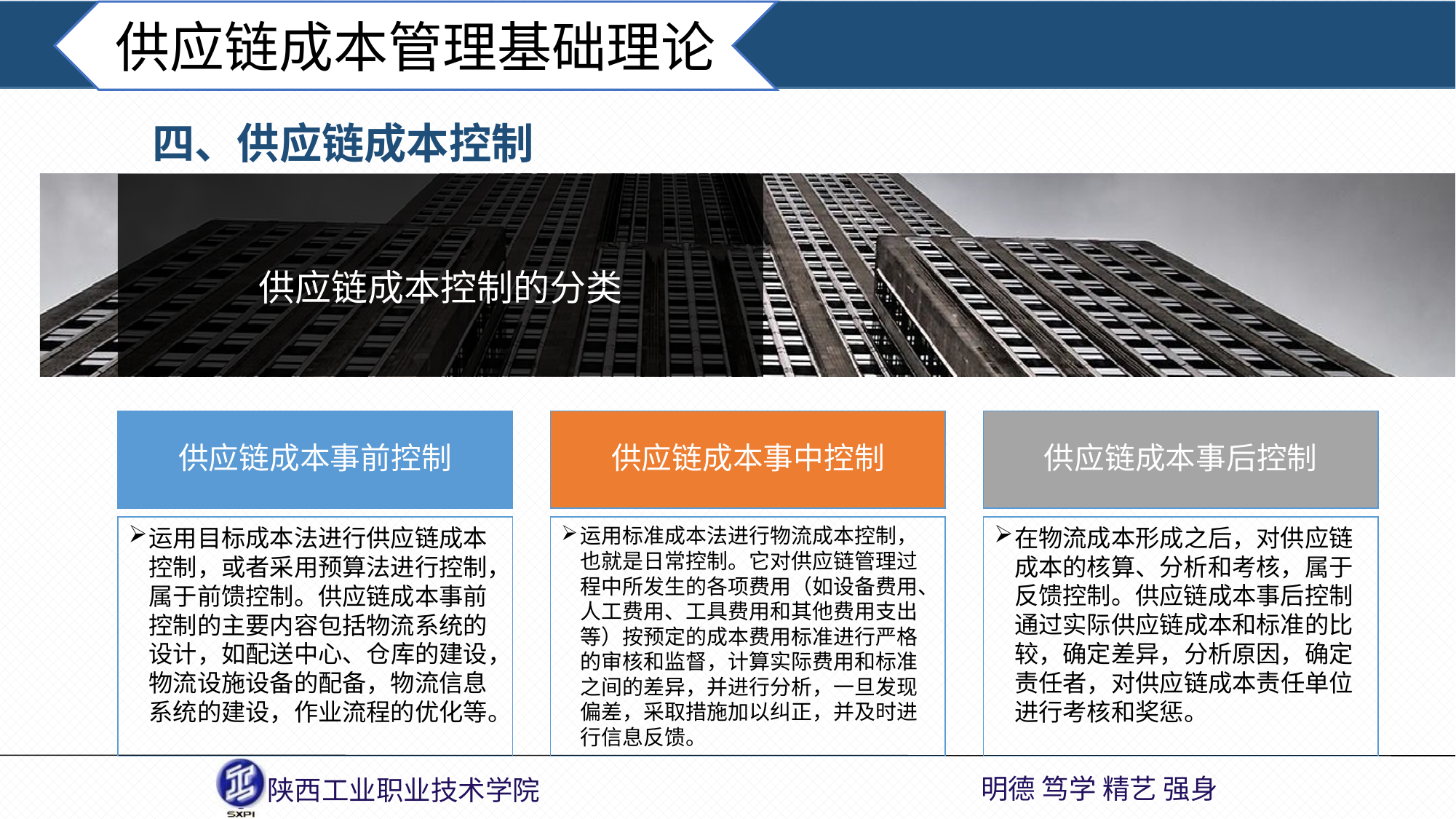

供应链成本管理基础理论
四、供应链成本控制

供应链成本控制的分类
供应链成本事前控制
供应链成本事中控制
供应链成本事后控制
运用目标成本法进行供应链成本控制，或者采用预算法进行控制，属于前馈控制。供应链成本事前控制的主要内容包括物流系统的设计，如配送中心、仓库的建设，物流设施设备的配备，物流信息系统的建设，作业流程的优化等。
运用标准成本法进行物流成本控制，也就是日常控制。它对供应链管理过程中所发生的各项费用（如设备费用、人工费用、工具费用和其他费用支出等）按预定的成本费用标准进行严格的审核和监督，计算实际费用和标准之间的差异，并进行分析，一旦发现偏差，采取措施加以纠正，并及时进行信息反馈。
在物流成本形成之后，对供应链成本的核算、分析和考核，属于反馈控制。供应链成本事后控制通过实际供应链成本和标准的比较，确定差异，分析原因，确定责任者，对供应链成本责任单位进行考核和奖惩。